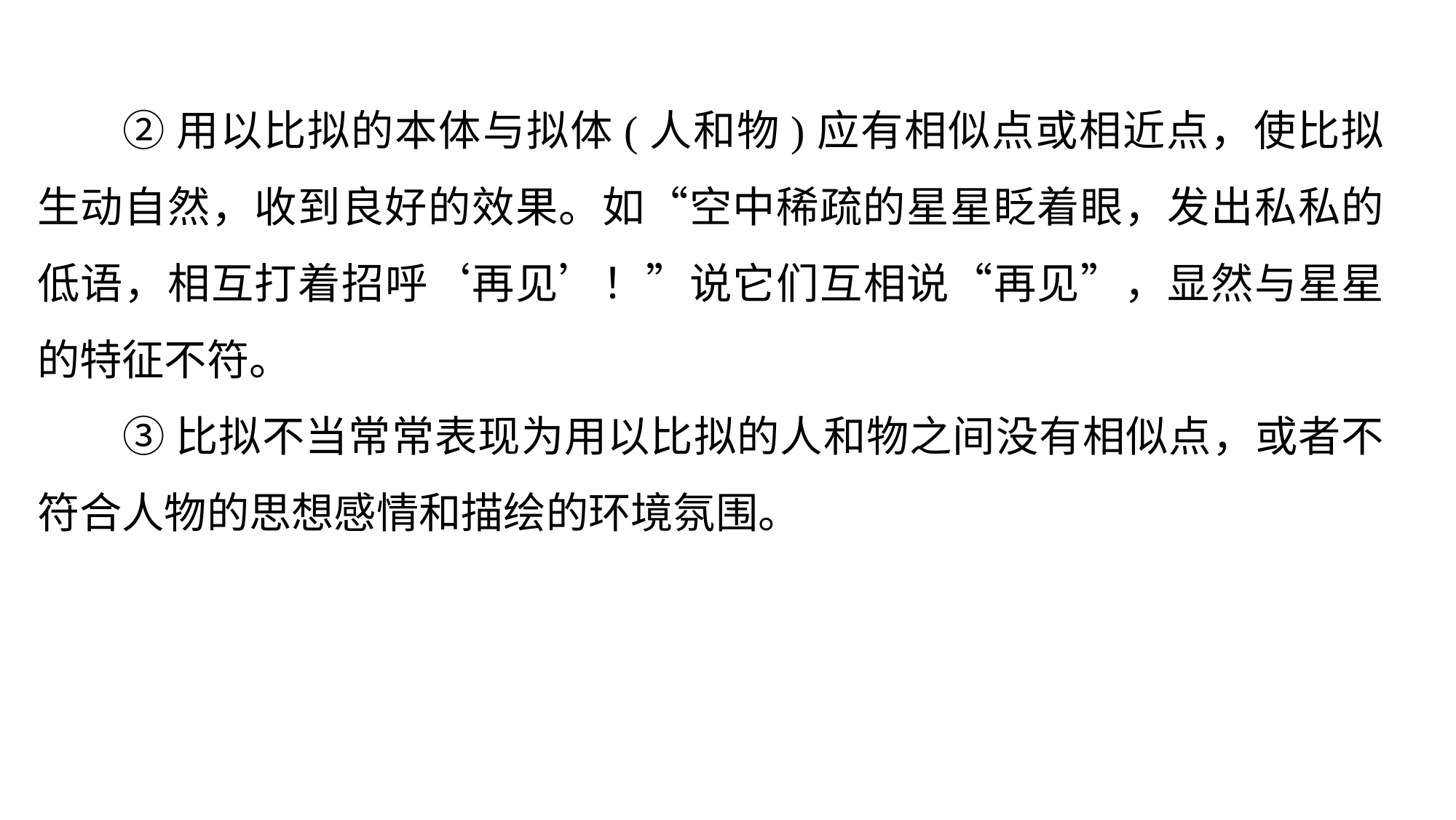

②用以比拟的本体与拟体(人和物)应有相似点或相近点，使比拟生动自然，收到良好的效果。如“空中稀疏的星星眨着眼，发出私私的低语，相互打着招呼‘再见’！”说它们互相说“再见”，显然与星星的特征不符。
③比拟不当常常表现为用以比拟的人和物之间没有相似点，或者不符合人物的思想感情和描绘的环境氛围。